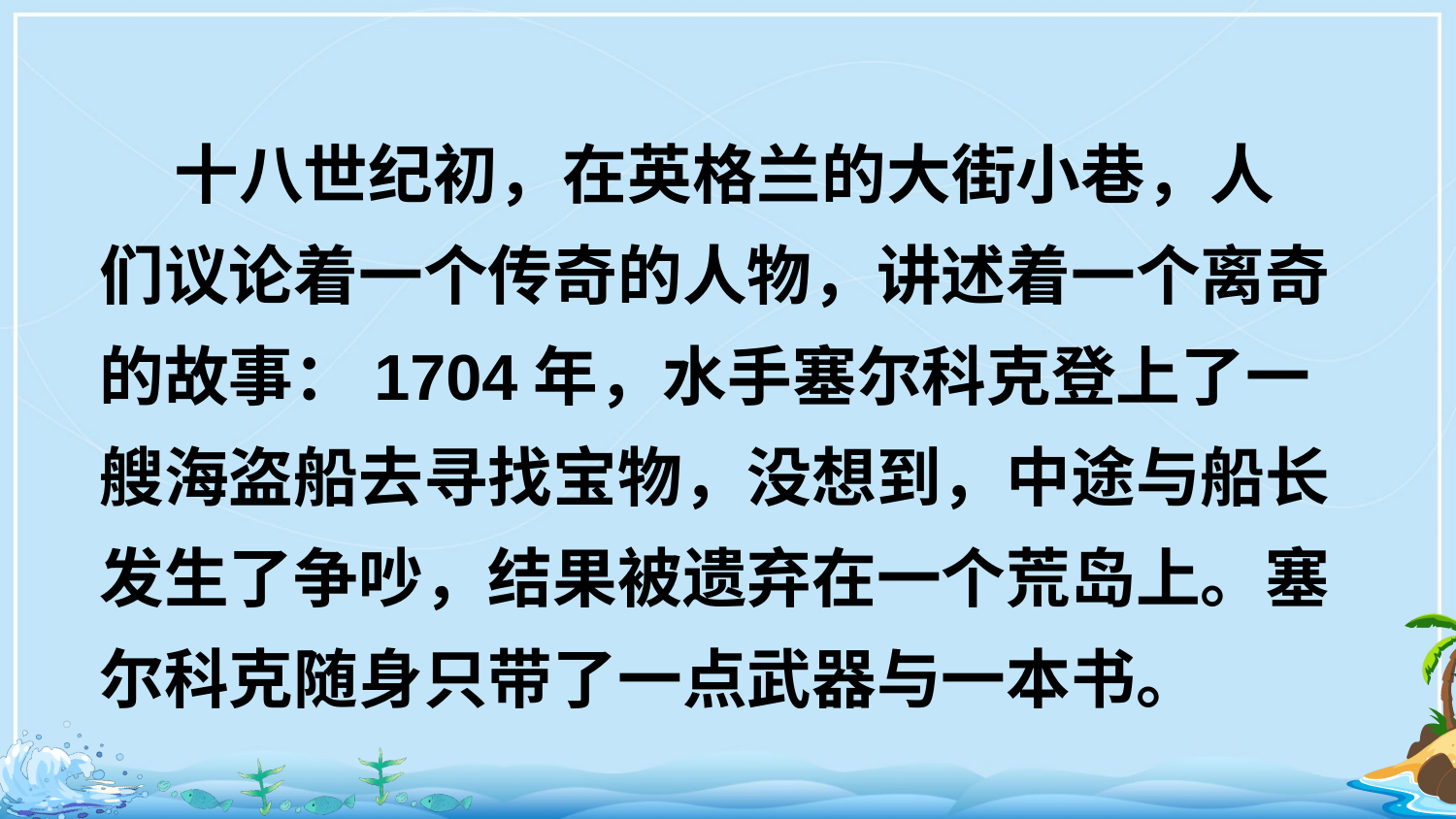

十八世纪初，在英格兰的大街小巷，人们议论着一个传奇的人物，讲述着一个离奇的故事：1704年，水手塞尔科克登上了一艘海盗船去寻找宝物，没想到，中途与船长发生了争吵，结果被遗弃在一个荒岛上。塞尔科克随身只带了一点武器与一本书。